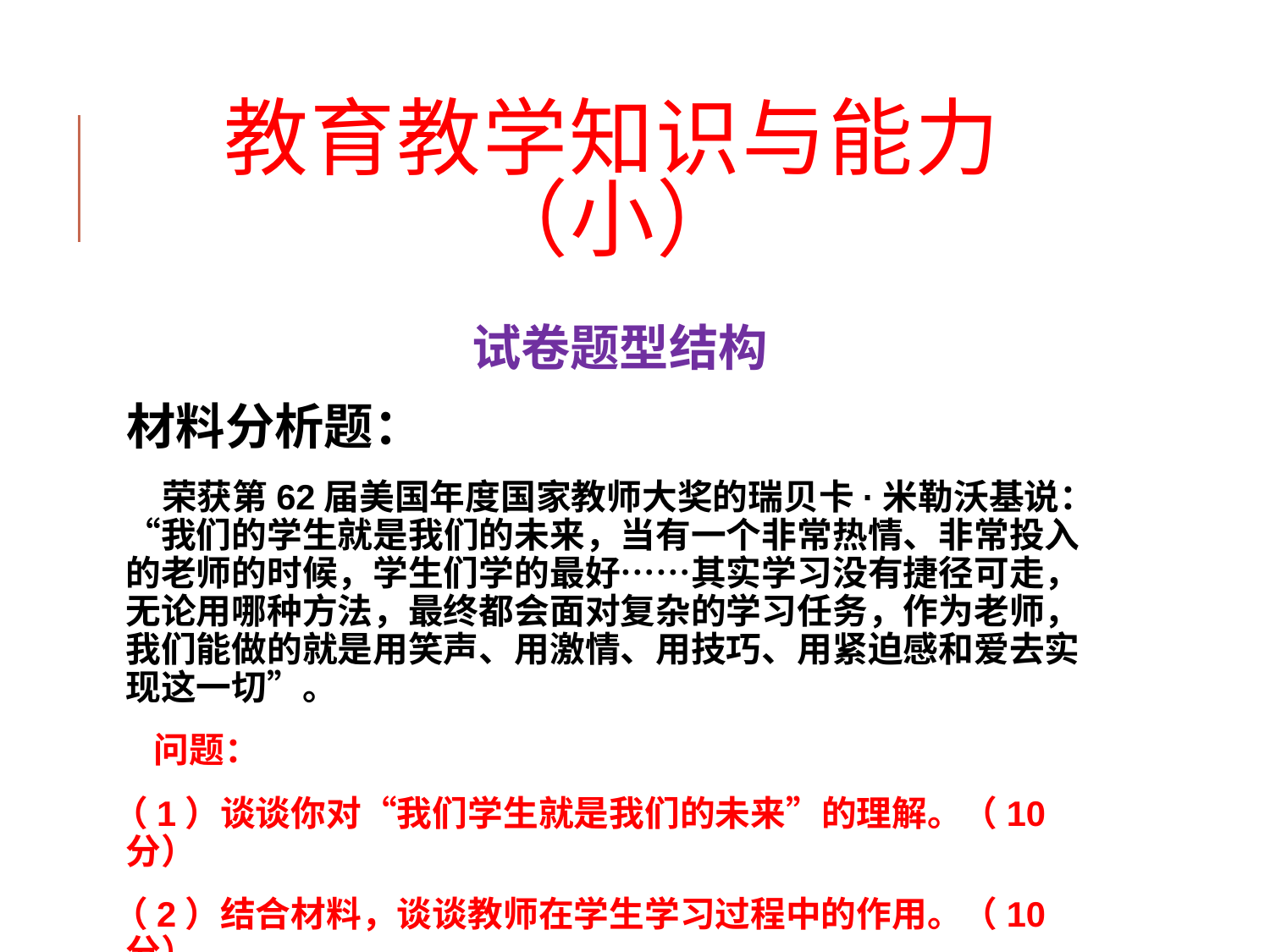

教育教学知识与能力（小）
试卷题型结构
材料分析题：
     荣获第62届美国年度国家教师大奖的瑞贝卡·米勒沃基说：“我们的学生就是我们的未来，当有一个非常热情、非常投入的老师的时候，学生们学的最好……其实学习没有捷径可走，无论用哪种方法，最终都会面对复杂的学习任务，作为老师，我们能做的就是用笑声、用激情、用技巧、用紧迫感和爱去实现这一切”。
    问题：
（1）谈谈你对“我们学生就是我们的未来”的理解。（10分）
（2）结合材料，谈谈教师在学生学习过程中的作用。（10分）